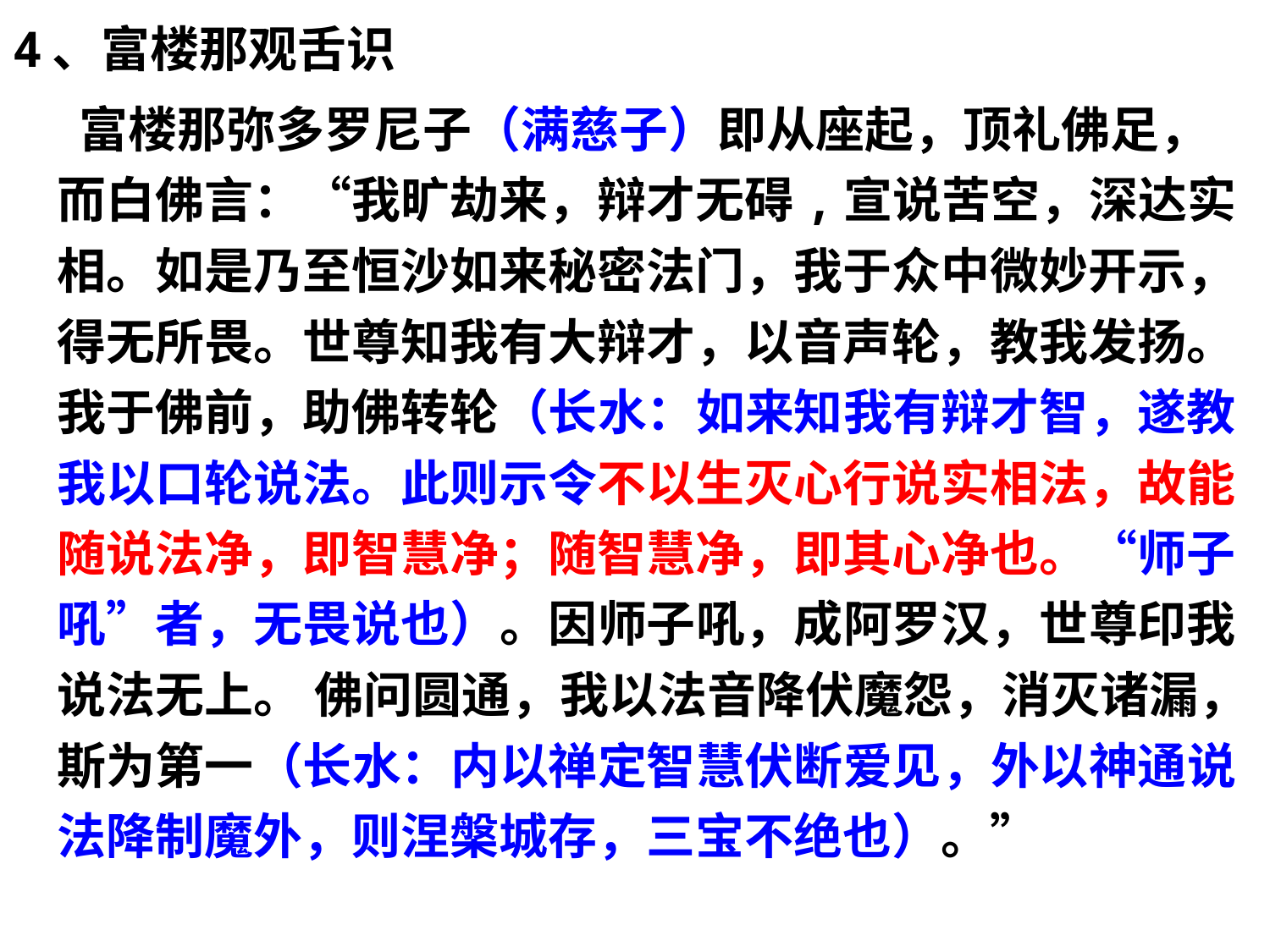

4、富楼那观舌识
     富楼那弥多罗尼子（满慈子）即从座起，顶礼佛足，而白佛言：“我旷劫来，辩才无碍,宣说苦空，深达实相。如是乃至恒沙如来秘密法门，我于众中微妙开示，得无所畏。世尊知我有大辩才，以音声轮，教我发扬。我于佛前，助佛转轮（长水：如来知我有辩才智，遂教我以口轮说法。此则示令不以生灭心行说实相法，故能随说法净，即智慧净；随智慧净，即其心净也。“师子吼”者，无畏说也）。因师子吼，成阿罗汉，世尊印我说法无上。 佛问圆通，我以法音降伏魔怨，消灭诸漏，斯为第一（长水：内以禅定智慧伏断爱见，外以神通说法降制魔外，则涅槃城存，三宝不绝也）。”